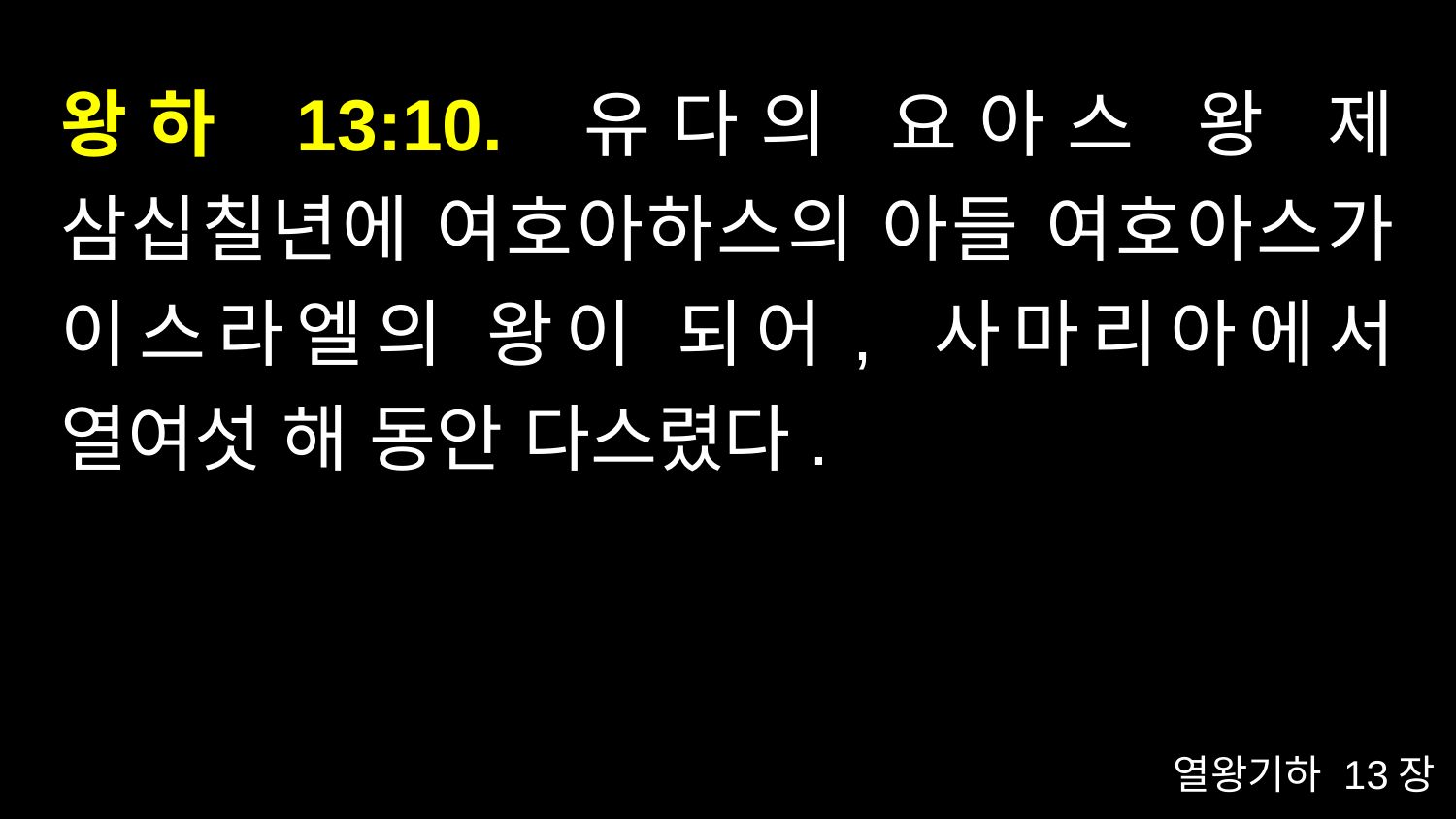

# 왕하 13:10. 유다의 요아스 왕 제 삼십칠년에 여호아하스의 아들 여호아스가 이스라엘의 왕이 되어, 사마리아에서 열여섯 해 동안 다스렸다.
열왕기하 13장